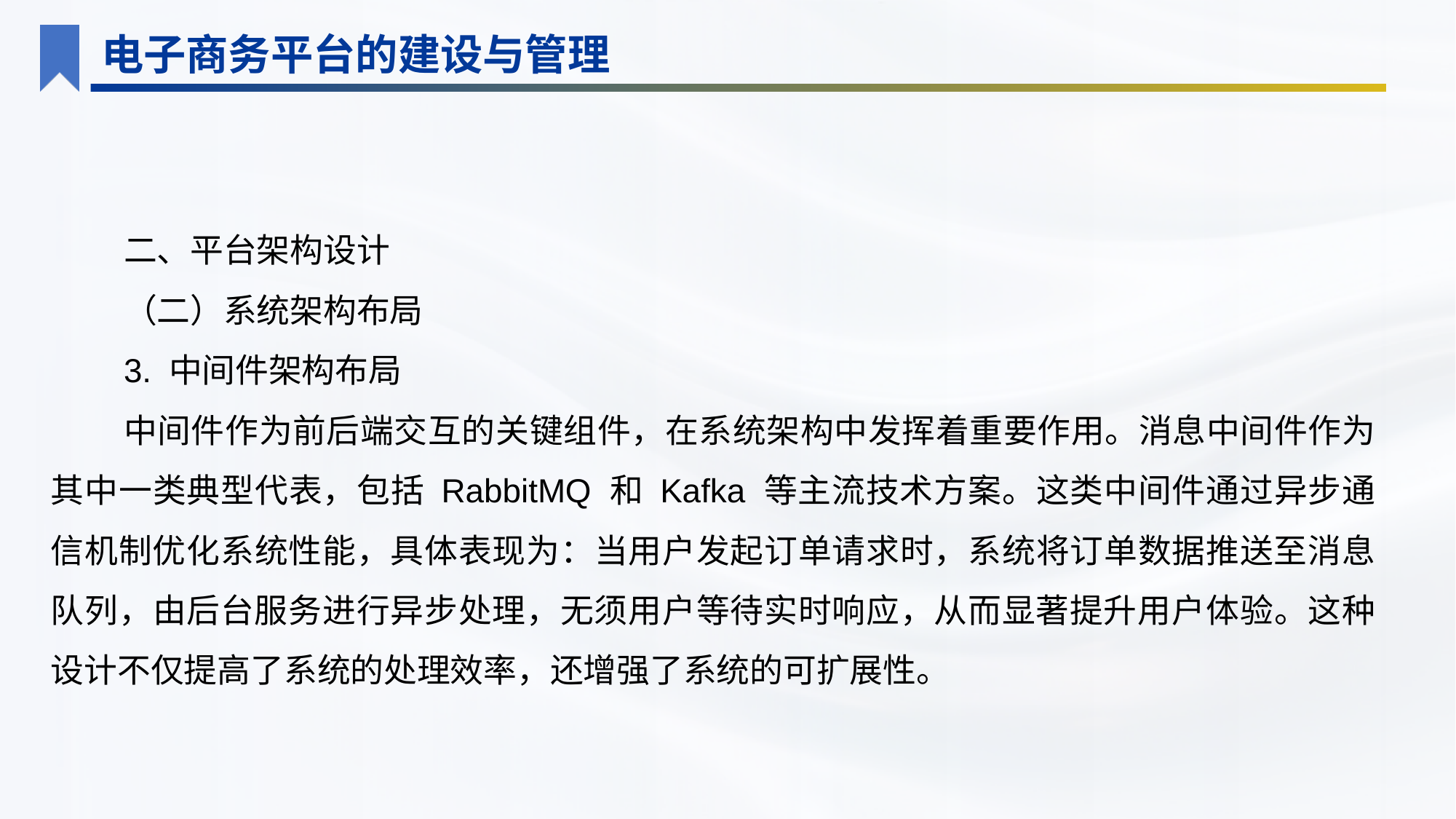

电子商务平台的建设与管理
二、平台架构设计
（二）系统架构布局
3. 中间件架构布局
中间件作为前后端交互的关键组件，在系统架构中发挥着重要作用。消息中间件作为其中一类典型代表，包括 RabbitMQ 和 Kafka 等主流技术方案。这类中间件通过异步通信机制优化系统性能，具体表现为：当用户发起订单请求时，系统将订单数据推送至消息队列，由后台服务进行异步处理，无须用户等待实时响应，从而显著提升用户体验。这种设计不仅提高了系统的处理效率，还增强了系统的可扩展性。